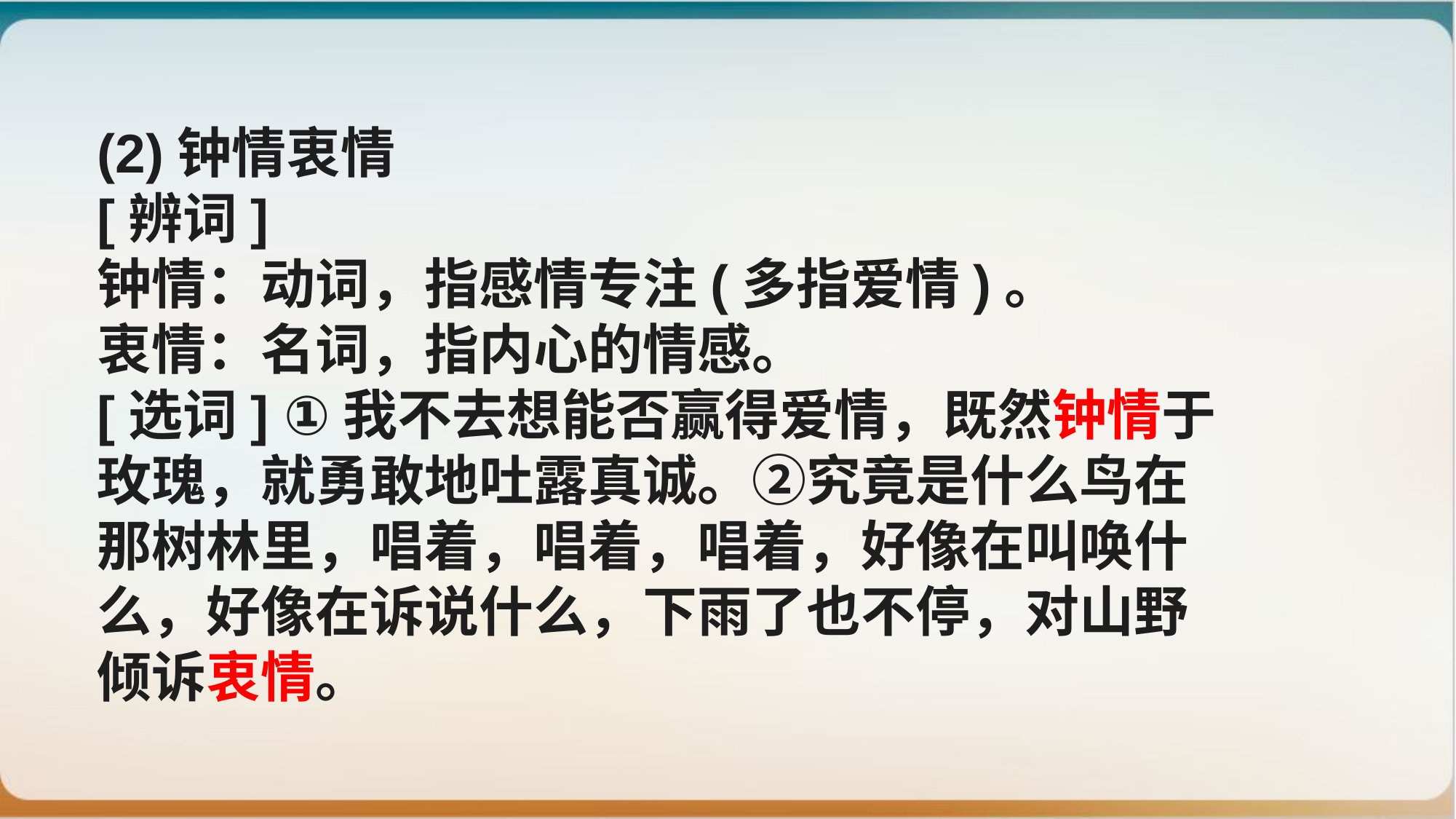

(2)钟情衷情
[辨词]
钟情：动词，指感情专注(多指爱情)。
衷情：名词，指内心的情感。
[选词] ①我不去想能否赢得爱情，既然钟情于玫瑰，就勇敢地吐露真诚。②究竟是什么鸟在那树林里，唱着，唱着，唱着，好像在叫唤什么，好像在诉说什么，下雨了也不停，对山野倾诉衷情。